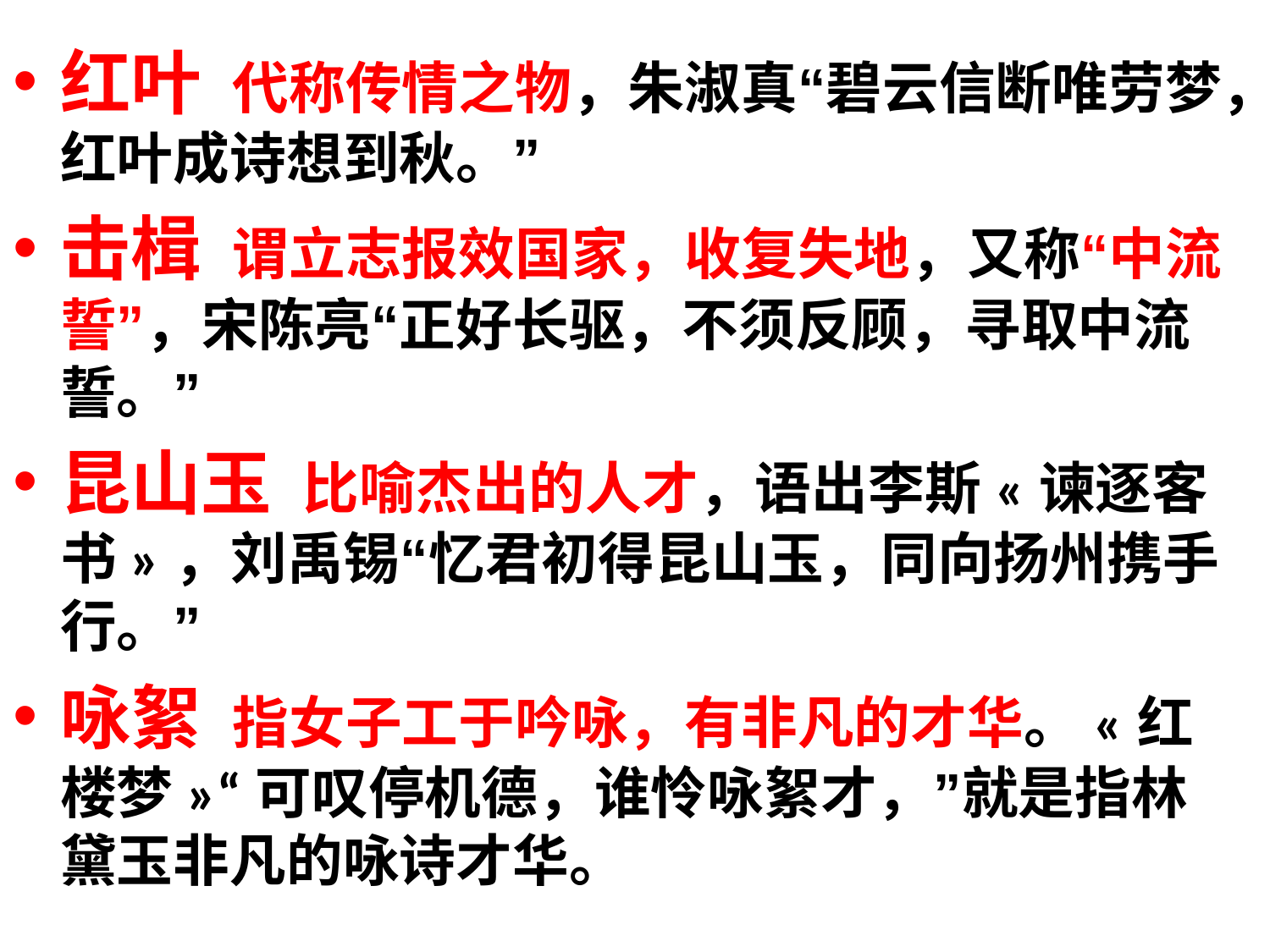

#
红叶  代称传情之物，朱淑真“碧云信断唯劳梦，红叶成诗想到秋。”
击楫  谓立志报效国家，收复失地，又称“中流誓”，宋陈亮“正好长驱，不须反顾，寻取中流誓。”
昆山玉  比喻杰出的人才，语出李斯«谏逐客书»，刘禹锡“忆君初得昆山玉，同向扬州携手行。”
咏絮  指女子工于吟咏，有非凡的才华。«红楼梦»“可叹停机德，谁怜咏絮才，”就是指林黛玉非凡的咏诗才华。